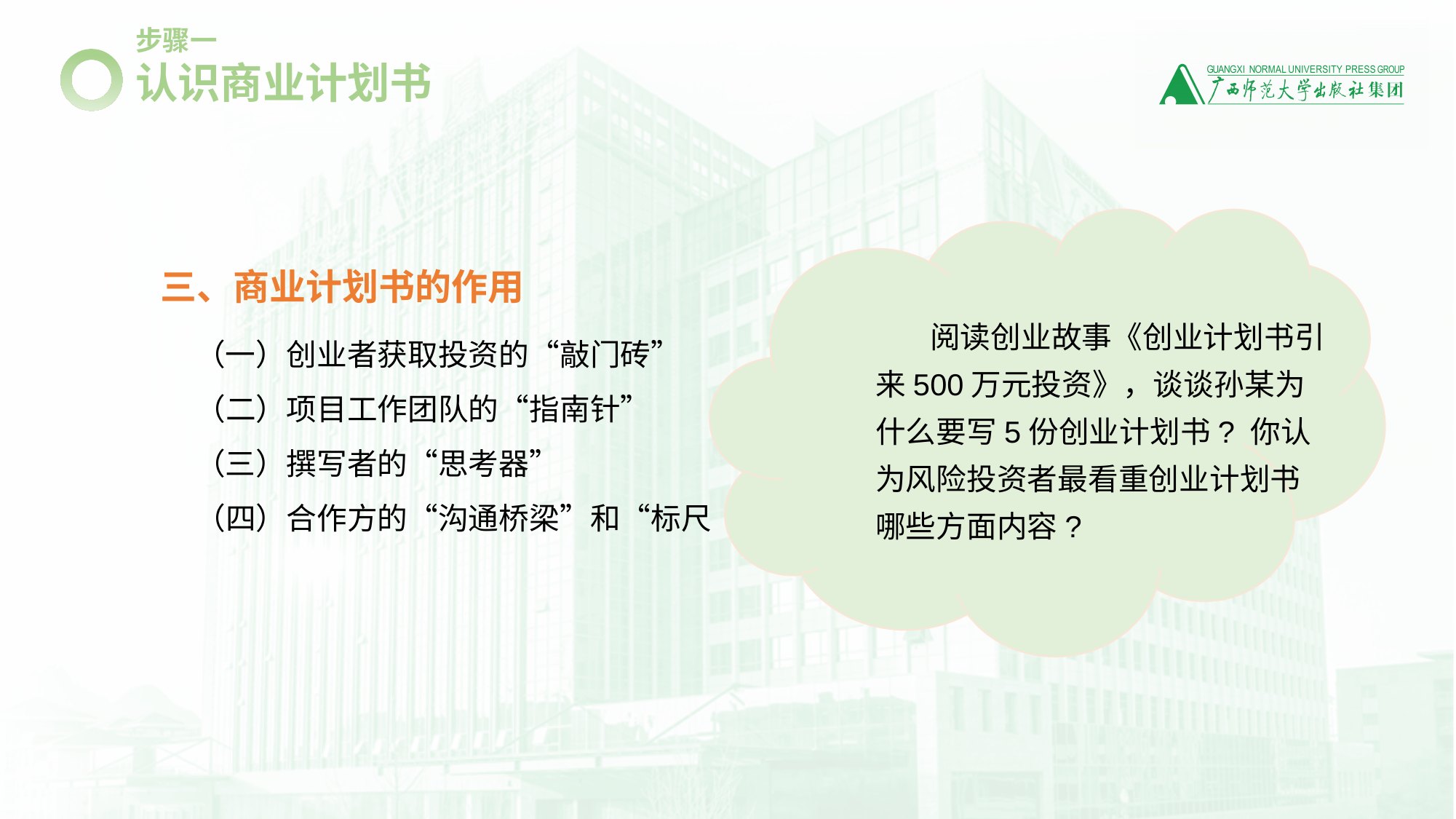

步骤一
认识商业计划书

阅读创业故事《创业计划书引来500万元投资》，谈谈孙某为什么要写5份创业计划书? 你认为风险投资者最看重创业计划书哪些方面内容?
三、商业计划书的作用
（一）创业者获取投资的“敲门砖”
（二）项目工作团队的“指南针”
（三）撰写者的“思考器”
（四）合作方的“沟通桥梁”和“标尺